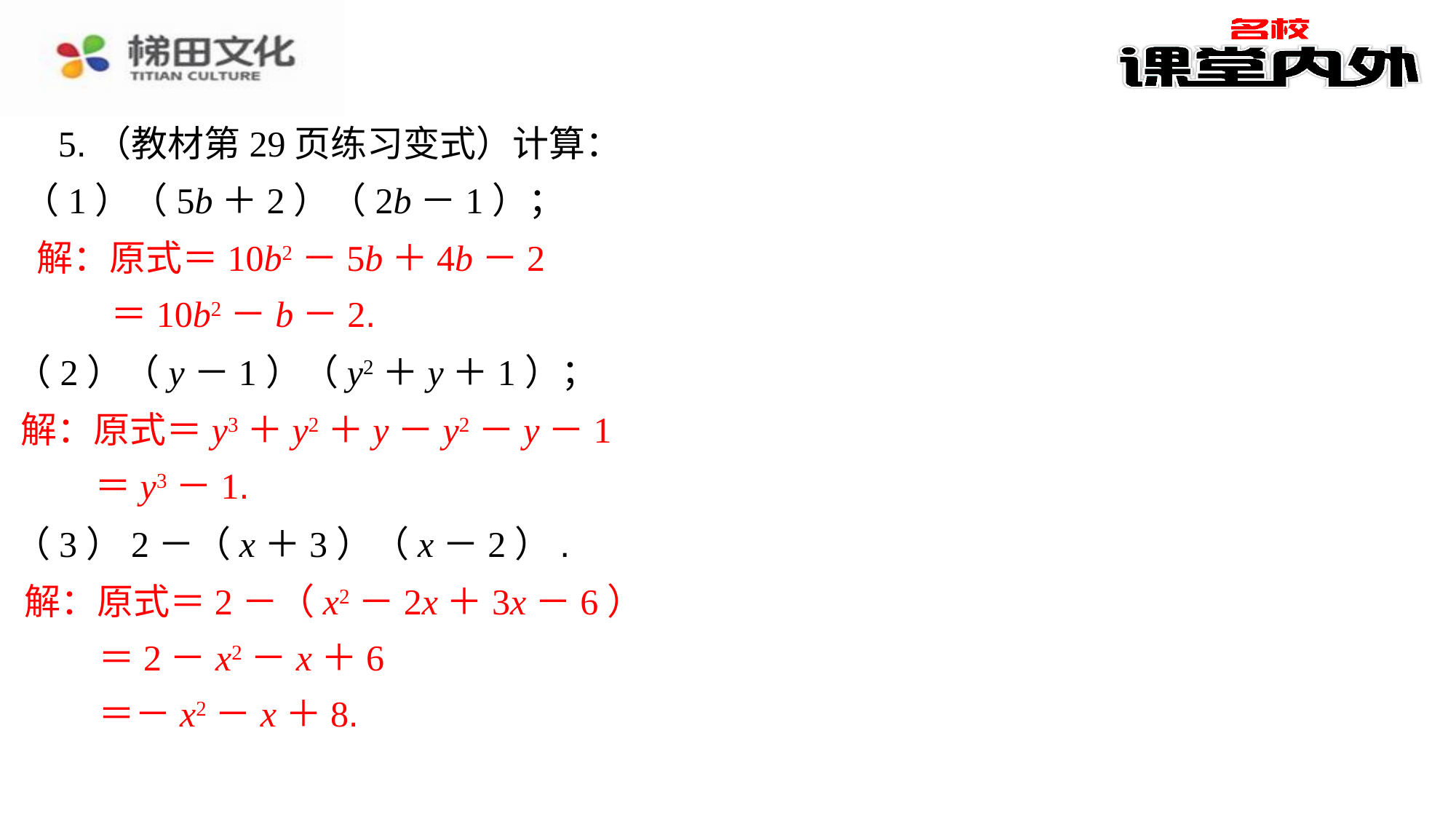

5.（教材第29页练习变式）计算：
（1）（5b＋2）（2b－1）；
解：原式＝10b2－5b＋4b－2
        ＝10b2－b－2.
（2）（y－1）（y2＋y＋1）；
解：原式＝y3＋y2＋y－y2－y－1
        ＝y3－1.
（3）2－（x＋3）（x－2）.
解：原式＝2－（x2－2x＋3x－6）
        ＝2－x2－x＋6
        ＝－x2－x＋8.